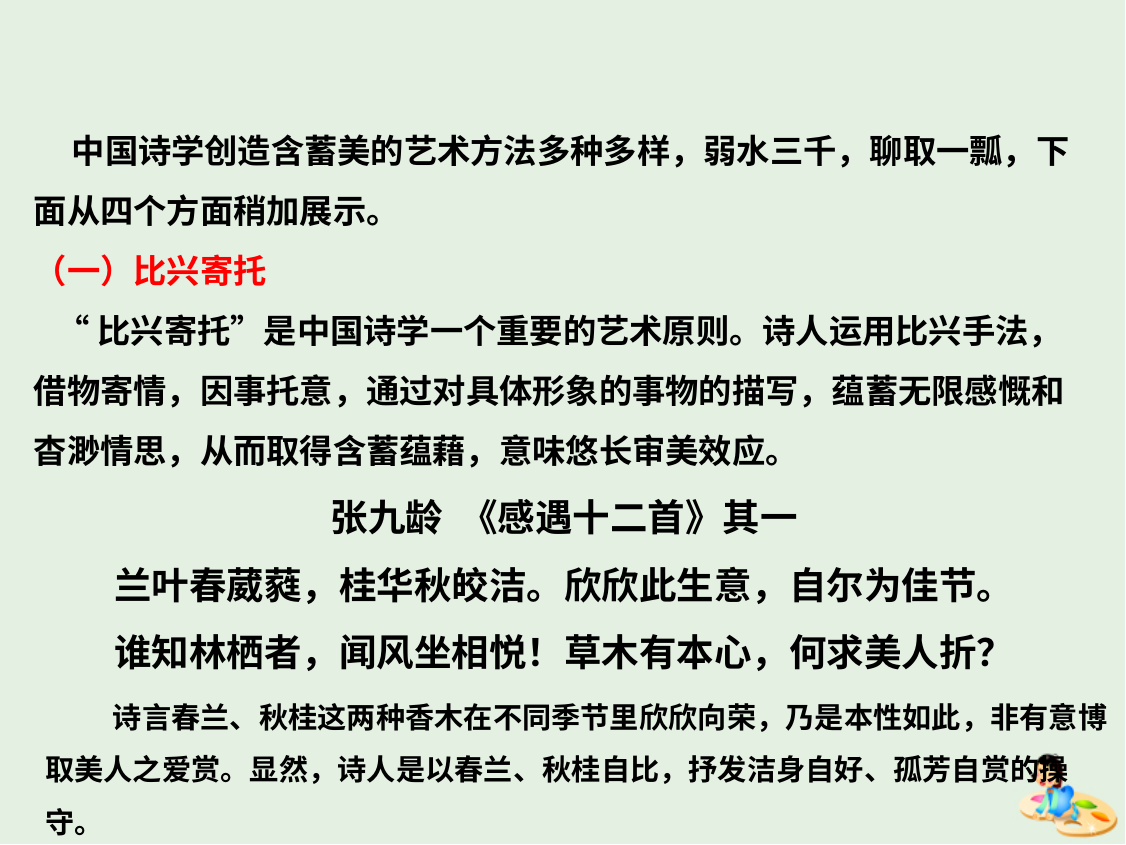

中国诗学创造含蓄美的艺术方法多种多样，弱水三千，聊取一瓢，下面从四个方面稍加展示。
（一）比兴寄托
   “比兴寄托”是中国诗学一个重要的艺术原则。诗人运用比兴手法，借物寄情，因事托意，通过对具体形象的事物的描写，蕴蓄无限感慨和杳渺情思，从而取得含蓄蕴藉，意味悠长审美效应。
张九龄  《感遇十二首》其一
兰叶春葳蕤，桂华秋皎洁。欣欣此生意，自尔为佳节。
谁知林栖者，闻风坐相悦！草木有本心，何求美人折？
         诗言春兰、秋桂这两种香木在不同季节里欣欣向荣，乃是本性如此，非有意博取美人之爱赏。显然，诗人是以春兰、秋桂自比，抒发洁身自好、孤芳自赏的操守。